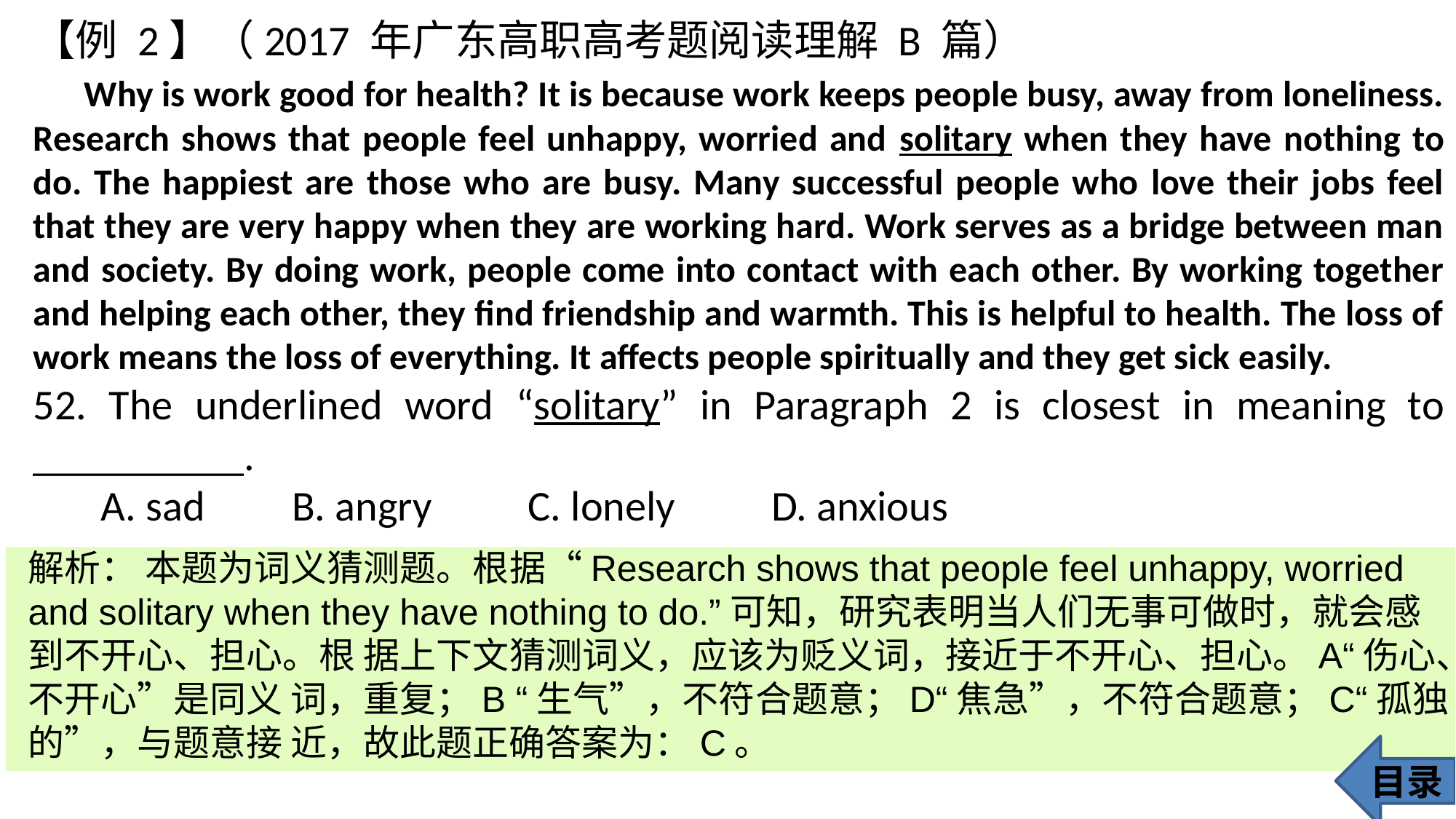

【例 2】（2017 年广东高职高考题阅读理解 B 篇）
     Why is work good for health? It is because work keeps people busy, away from loneliness. Research shows that people feel unhappy, worried and solitary when they have nothing to do. The happiest are those who are busy. Many successful people who love their jobs feel that they are very happy when they are working hard. Work serves as a bridge between man and society. By doing work, people come into contact with each other. By working together and helping each other, they find friendship and warmth. This is helpful to health. The loss of work means the loss of everything. It affects people spiritually and they get sick easily.
52. The underlined word “solitary” in Paragraph 2 is closest in meaning to __________.
       A. sad         B. angry          C. lonely          D. anxious

解析： 本题为词义猜测题。根据“Research shows that people feel unhappy, worried and solitary when they have nothing to do.”可知，研究表明当人们无事可做时，就会感到不开心、担心。根 据上下文猜测词义，应该为贬义词，接近于不开心、担心。A“伤心、不开心”是同义 词，重复；B “生气”，不符合题意；D“焦急”，不符合题意；C“孤独的”，与题意接 近，故此题正确答案为：C。

目录
18